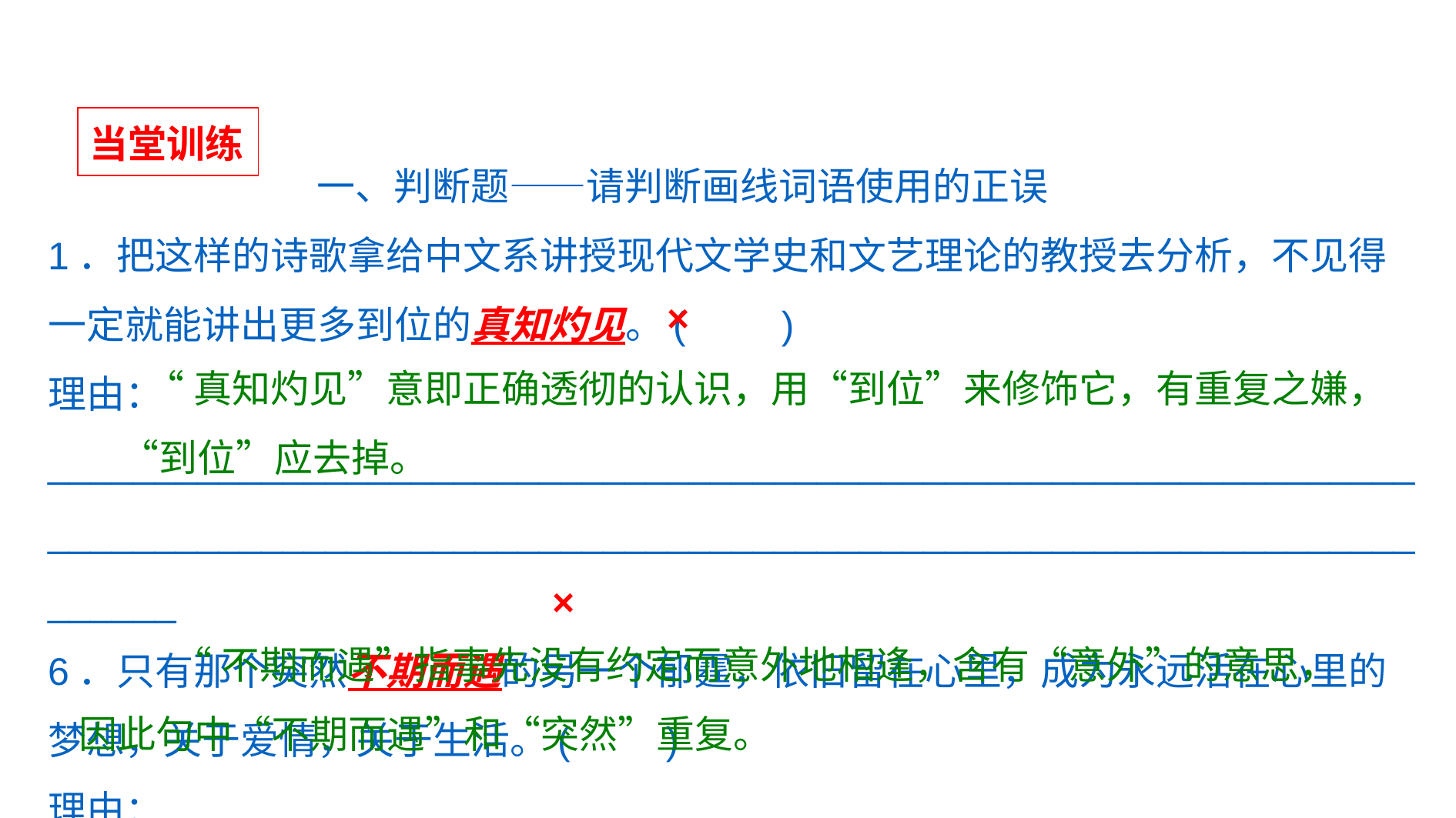

| 当堂训练 |
| --- |
                              一、判断题——请判断画线词语使用的正误
1．把这样的诗歌拿给中文系讲授现代文学史和文艺理论的教授去分析，不见得一定就能讲出更多到位的真知灼见。(　　)
理由：________________________________________________________________
______________________________________________________________________
6．只有那个突然不期而遇的另一个郁霆，依旧留在心里，成为永远活在心里的梦想，关于爱情，关于生活。(　　)
理由：________________________________________________________________
______________________________________________________________________

×
   “真知灼见”意即正确透彻的认识，用“到位”来修饰它，有重复之嫌，“到位”应去掉。
×
           “不期而遇”指事先没有约定而意外地相逢，含有“意外”的意思，因此句中“不期而遇”和“突然”重复。